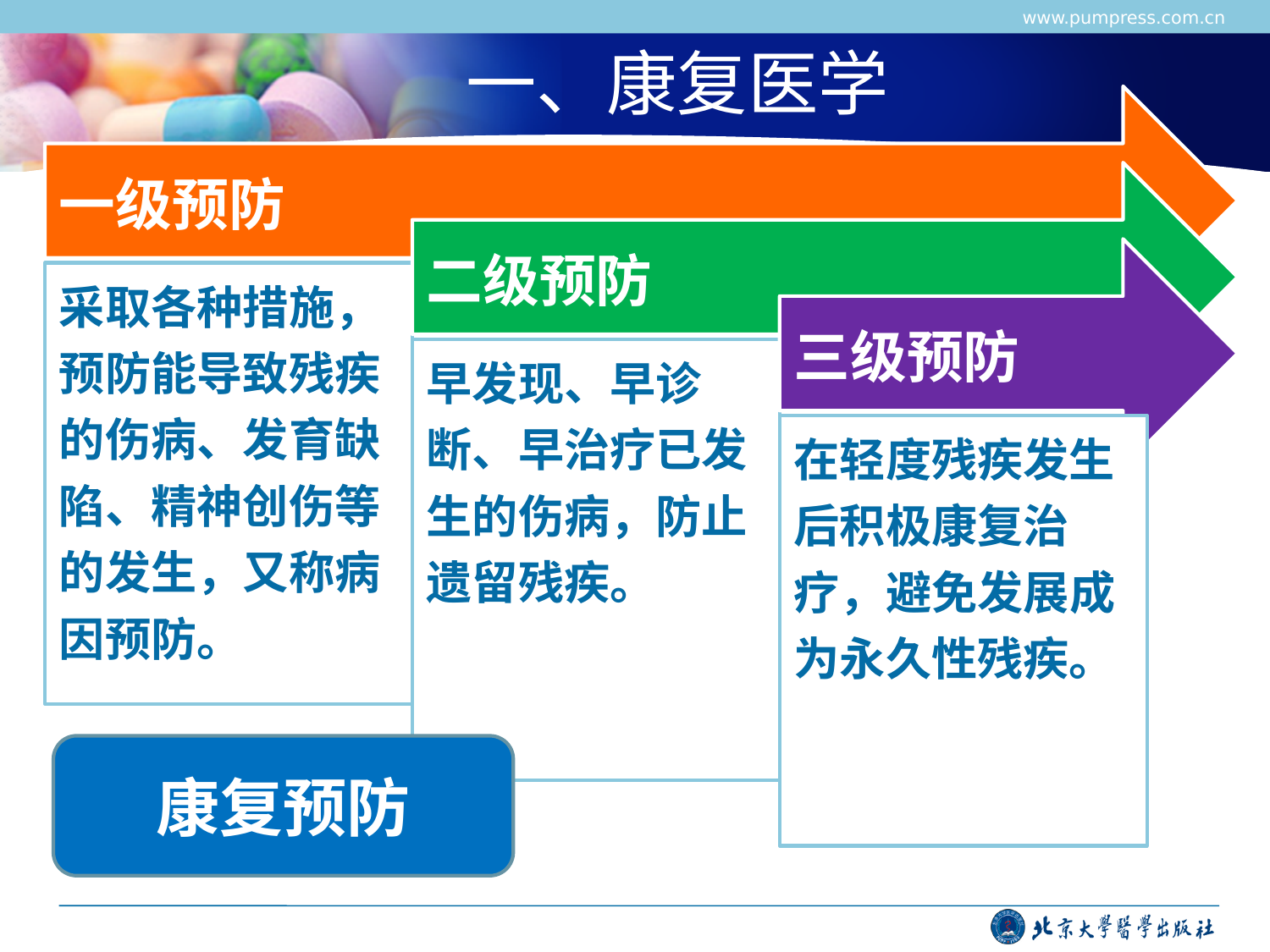

www.pumpress.com.cn
# 一、康复医学
一级预防
采取各种措施，预防能导致残疾的伤病、发育缺陷、精神创伤等的发生，又称病因预防。
二级预防
早发现、早诊断、早治疗已发生的伤病，防止遗留残疾。
三级预防
在轻度残疾发生后积极康复治疗，避免发展成为永久性残疾。
康复预防